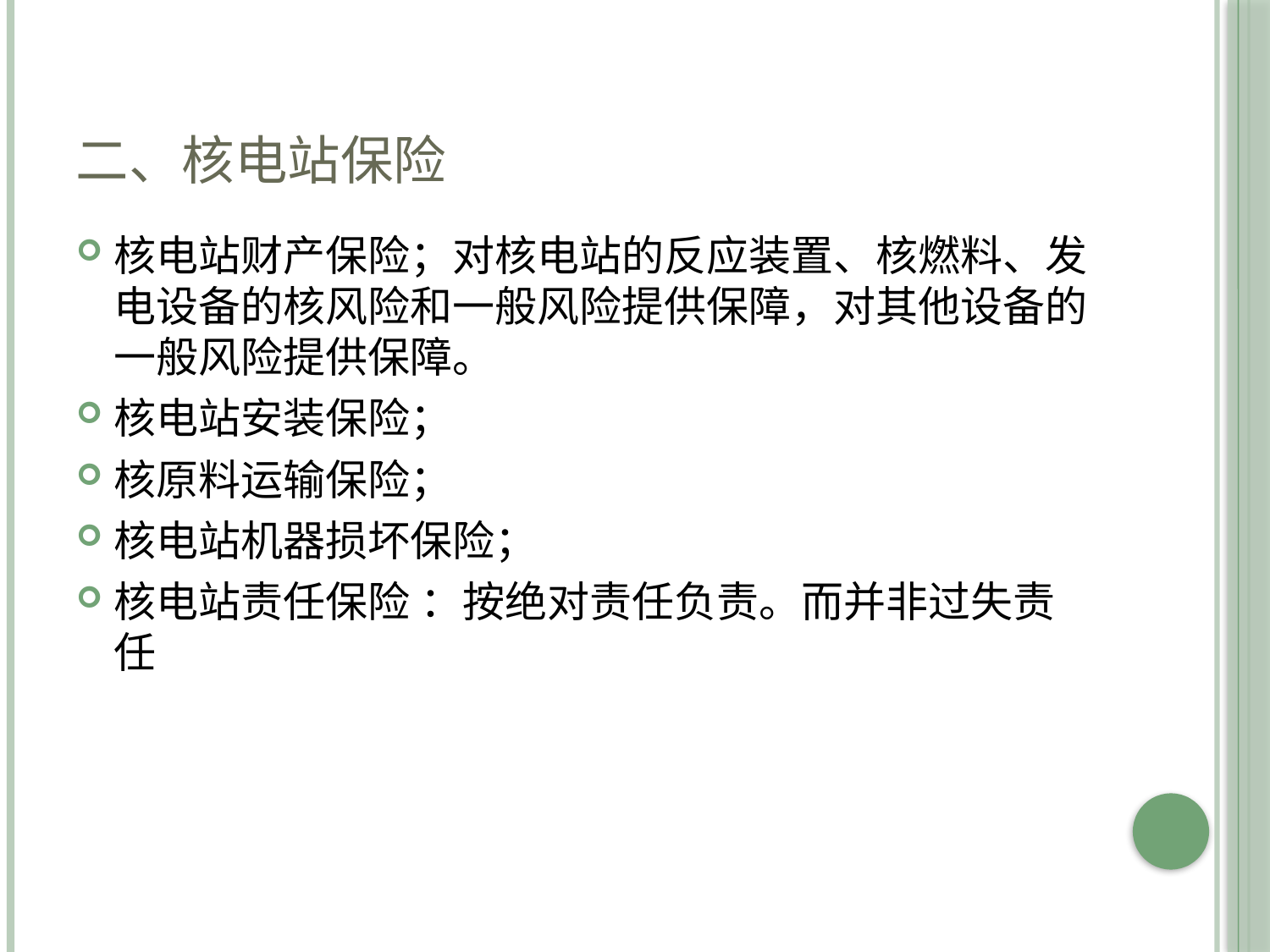

# 二、核电站保险
核电站财产保险；对核电站的反应装置、核燃料、发电设备的核风险和一般风险提供保障，对其他设备的一般风险提供保障。
核电站安装保险；
核原料运输保险；
核电站机器损坏保险；
核电站责任保险 ：按绝对责任负责。而并非过失责任